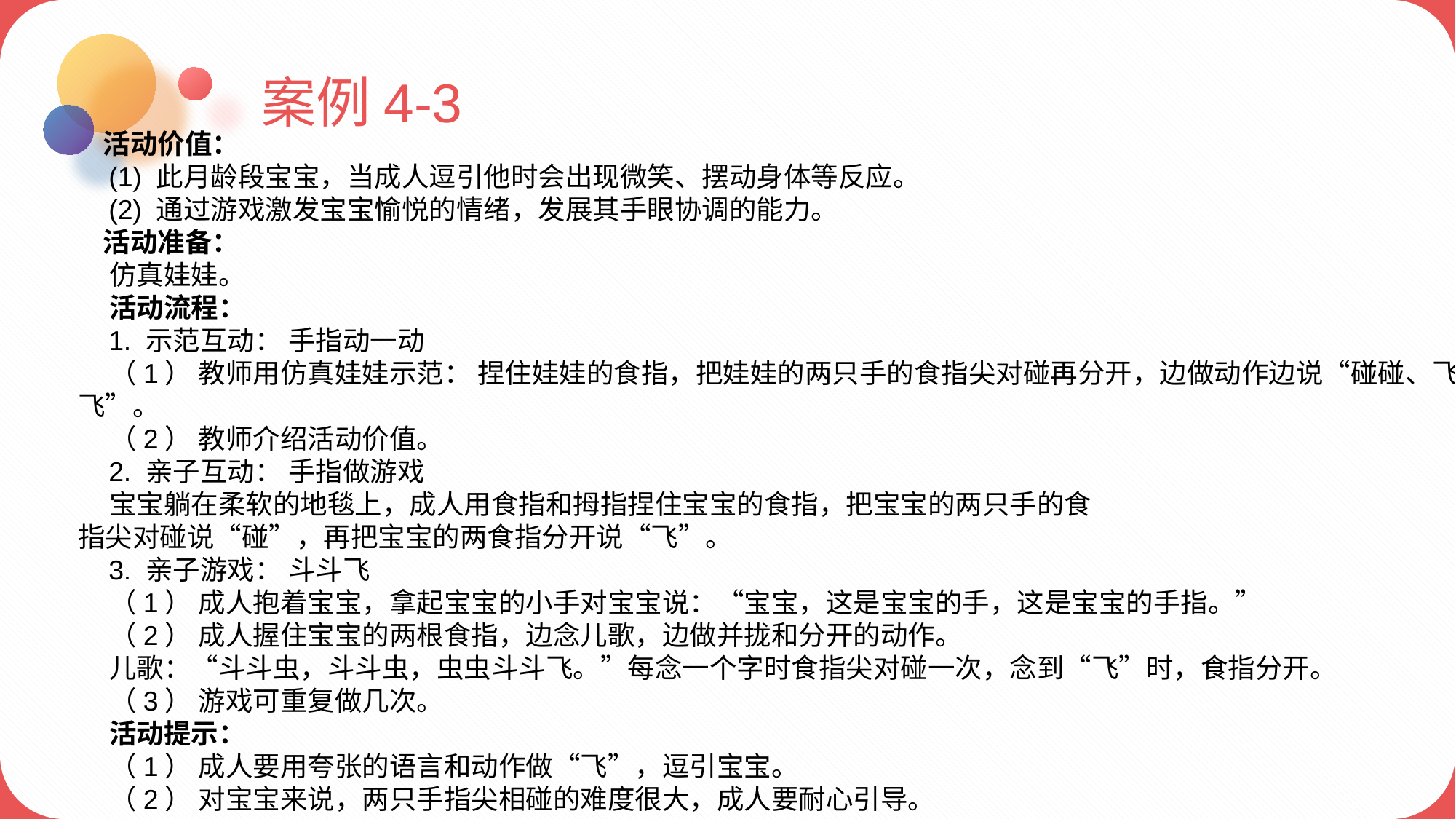

案例4-3
   活动价值：
    (1) 此月龄段宝宝，当成人逗引他时会出现微笑、摆动身体等反应。
    (2) 通过游戏激发宝宝愉悦的情绪，发展其手眼协调的能力。
   活动准备：
    仿真娃娃。
    活动流程：
    1. 示范互动： 手指动一动
    （1） 教师用仿真娃娃示范： 捏住娃娃的食指，把娃娃的两只手的食指尖对碰再分开，边做动作边说“碰碰、飞飞”。
    （2） 教师介绍活动价值。
    2. 亲子互动： 手指做游戏
    宝宝躺在柔软的地毯上，成人用食指和拇指捏住宝宝的食指，把宝宝的两只手的食
指尖对碰说“碰”，再把宝宝的两食指分开说“飞”。
    3. 亲子游戏： 斗斗飞
    （1） 成人抱着宝宝，拿起宝宝的小手对宝宝说：“宝宝，这是宝宝的手，这是宝宝的手指。”
    （2） 成人握住宝宝的两根食指，边念儿歌，边做并拢和分开的动作。
    儿歌：“斗斗虫，斗斗虫，虫虫斗斗飞。”每念一个字时食指尖对碰一次，念到“飞”时，食指分开。
    （3） 游戏可重复做几次。
    活动提示：
    （1） 成人要用夸张的语言和动作做“飞”，逗引宝宝。
    （2） 对宝宝来说，两只手指尖相碰的难度很大，成人要耐心引导。